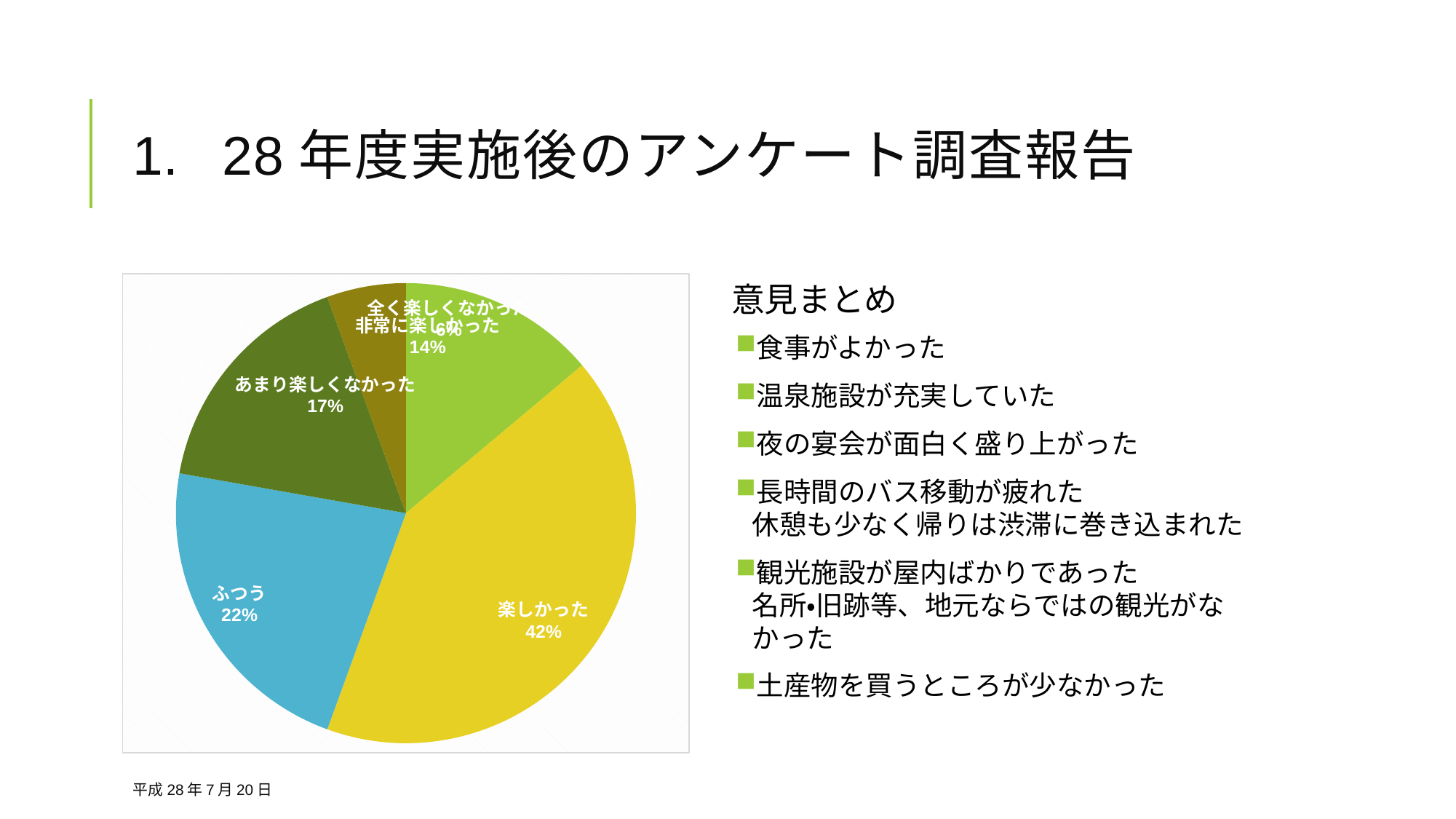

# 28年度実施後のアンケート調査報告
意見まとめ
食事がよかった
温泉施設が充実していた
夜の宴会が面白く盛り上がった
長時間のバス移動が疲れた
休憩も少なく帰りは渋滞に巻き込まれた
観光施設が屋内ばかりであった
名所・旧跡等、地元ならではの観光がなかった
土産物を買うところが少なかった

### Chart

| Category | 回答 |
|---|---|
| 非常に楽しかった | 5.0 |
| 楽しかった | 15.0 |
| ふつう | 8.0 |
| あまり楽しくなかった | 6.0 |
| 全く楽しくなかった | 2.0 |
平成28年7月20日